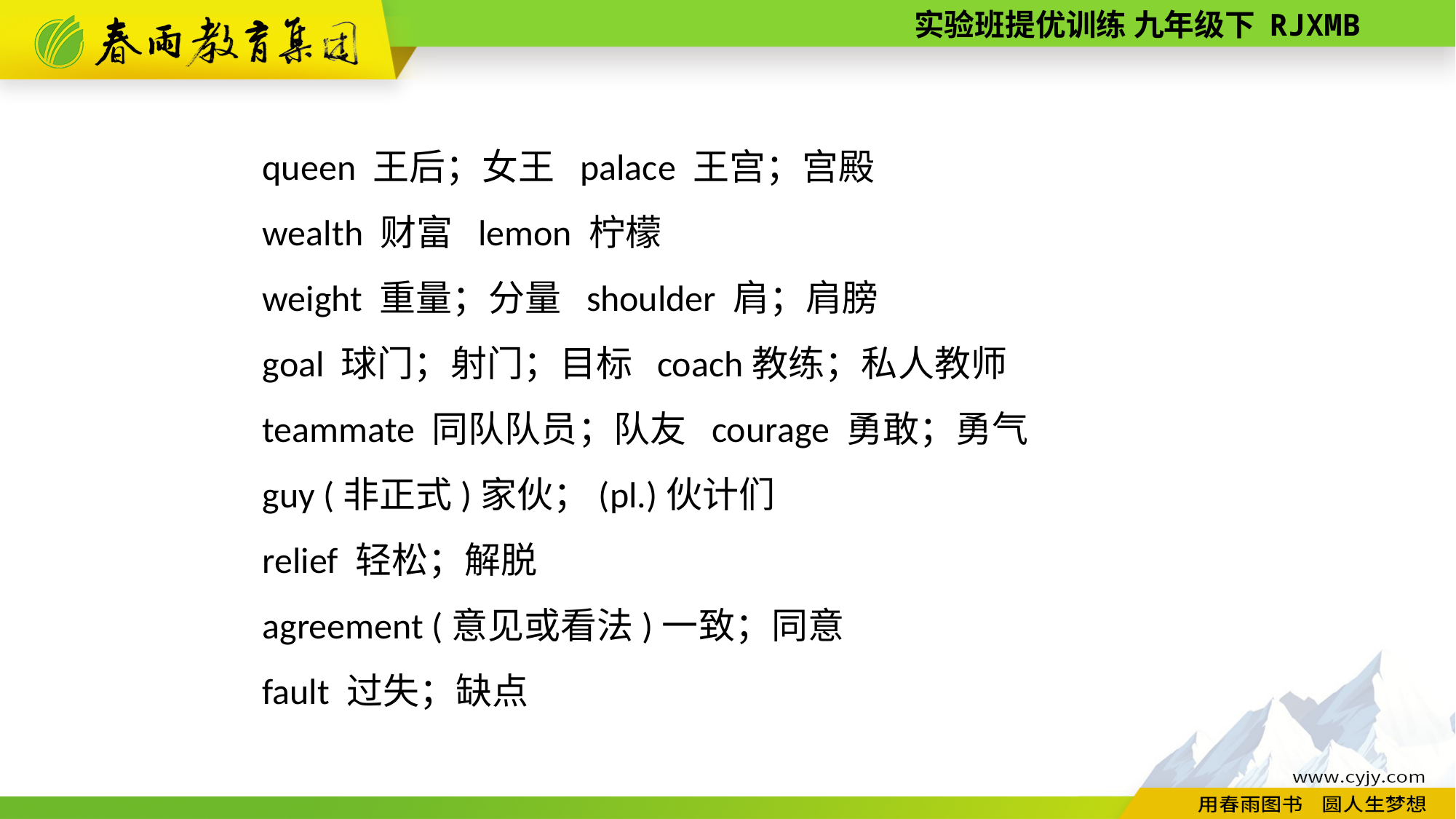

queen 王后；女王  palace 王宫；宫殿
wealth 财富  lemon 柠檬
weight 重量；分量  shoulder 肩；肩膀
goal 球门；射门；目标  coach教练；私人教师
teammate 同队队员；队友  courage 勇敢；勇气
guy (非正式)家伙；(pl.)伙计们
relief 轻松；解脱
agreement (意见或看法)一致；同意
fault 过失；缺点